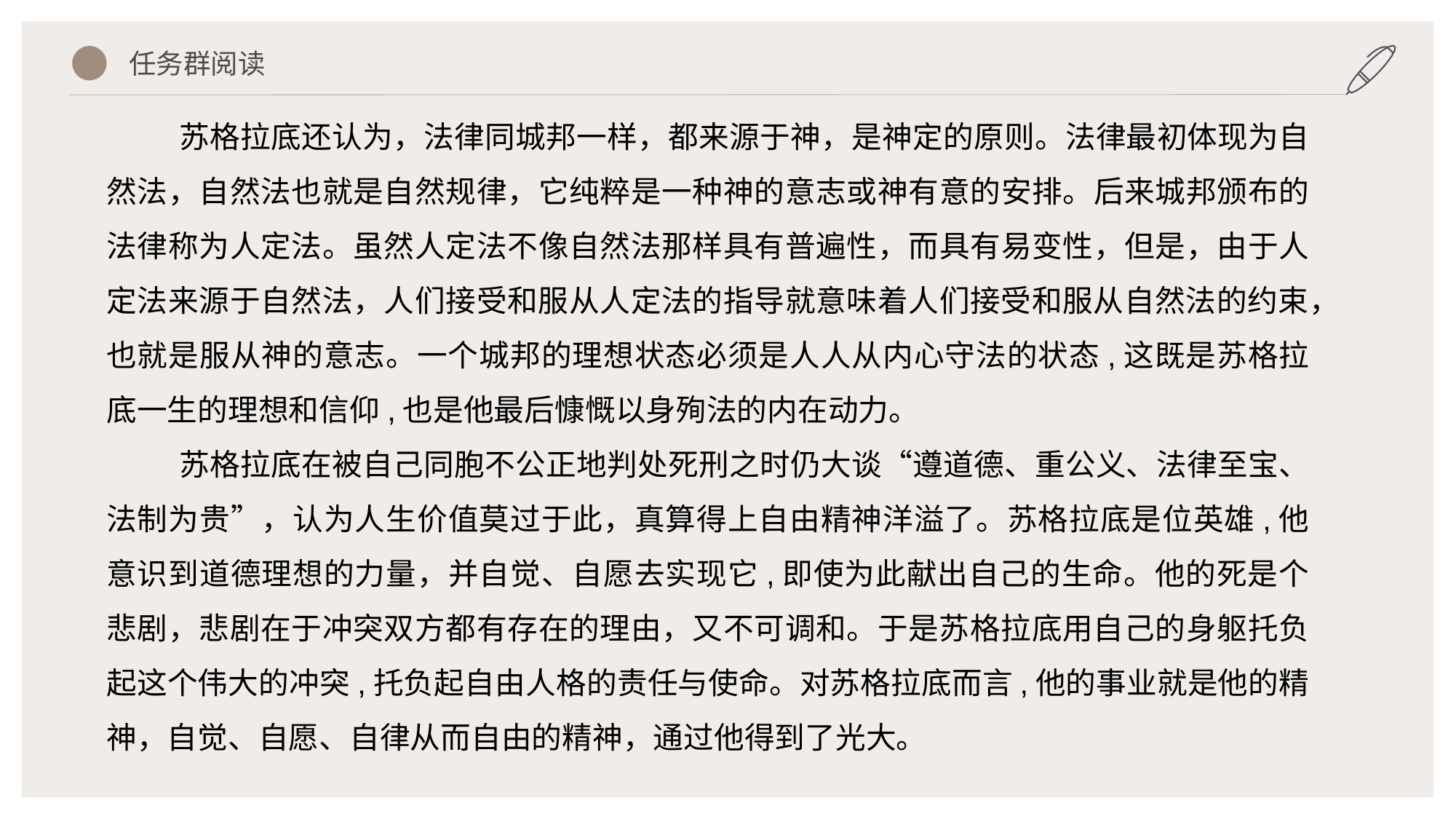

任务群阅读

苏格拉底还认为，法律同城邦一样，都来源于神，是神定的原则。法律最初体现为自然法，自然法也就是自然规律，它纯粹是一种神的意志或神有意的安排。后来城邦颁布的法律称为人定法。虽然人定法不像自然法那样具有普遍性，而具有易变性，但是，由于人定法来源于自然法，人们接受和服从人定法的指导就意味着人们接受和服从自然法的约束，也就是服从神的意志。一个城邦的理想状态必须是人人从内心守法的状态,这既是苏格拉底一生的理想和信仰,也是他最后慷慨以身殉法的内在动力。
苏格拉底在被自己同胞不公正地判处死刑之时仍大谈“遵道德、重公义、法律至宝、法制为贵”，认为人生价值莫过于此，真算得上自由精神洋溢了。苏格拉底是位英雄,他意识到道德理想的力量，并自觉、自愿去实现它,即使为此献出自己的生命。他的死是个悲剧，悲剧在于冲突双方都有存在的理由，又不可调和。于是苏格拉底用自己的身躯托负起这个伟大的冲突,托负起自由人格的责任与使命。对苏格拉底而言,他的事业就是他的精神，自觉、自愿、自律从而自由的精神，通过他得到了光大。